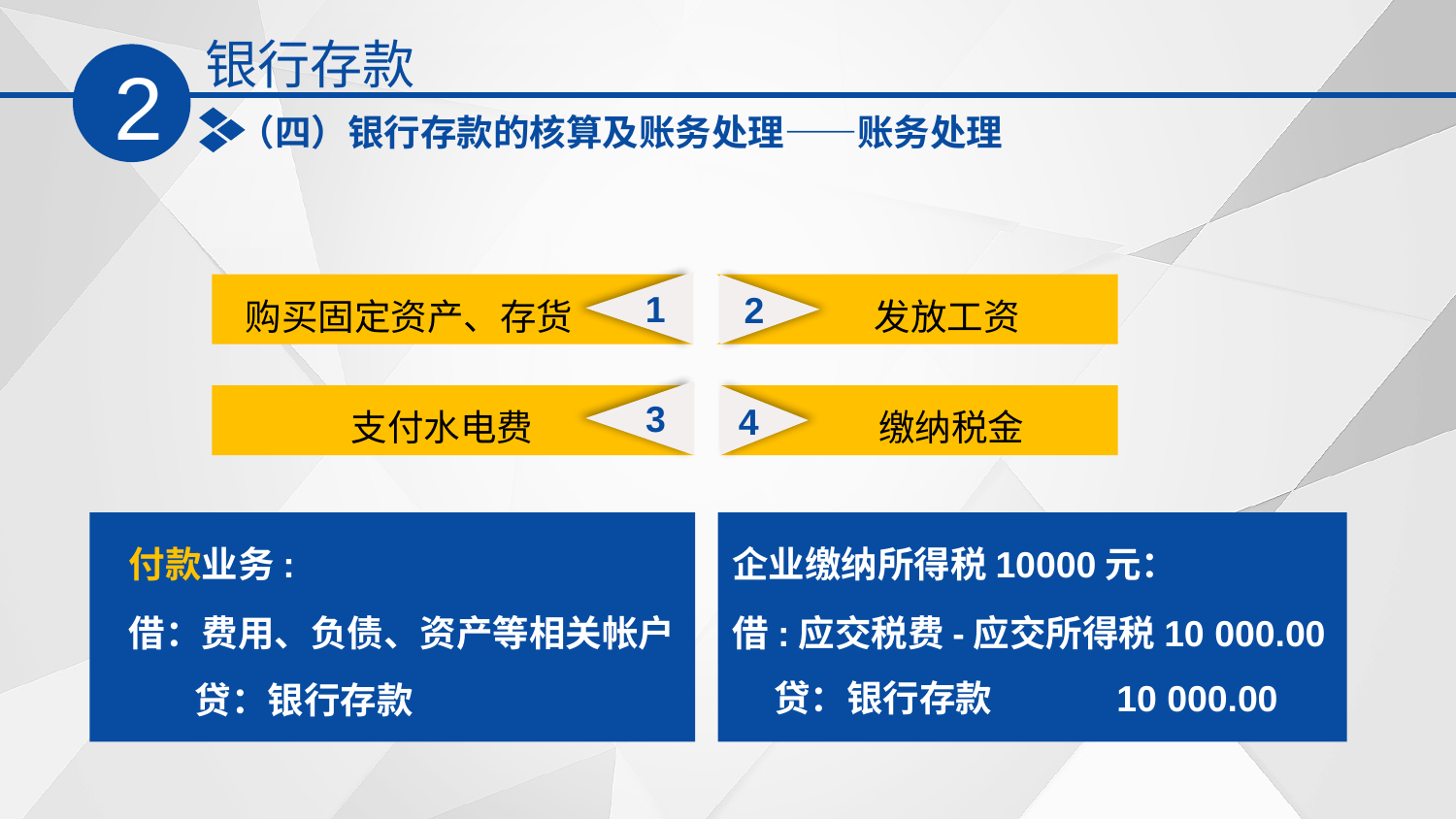

银行存款
2

（四）银行存款的核算及账务处理——账务处理

1
   购买固定资产、存货
         发放工资
2
3
支付水电费
    缴纳税金
4

企业缴纳所得税10000元：
付款业务:
借：费用、负债、资产等相关帐户
       贷：银行存款
借:应交税费-应交所得税10 000.00
    贷：银行存款              10 000.00